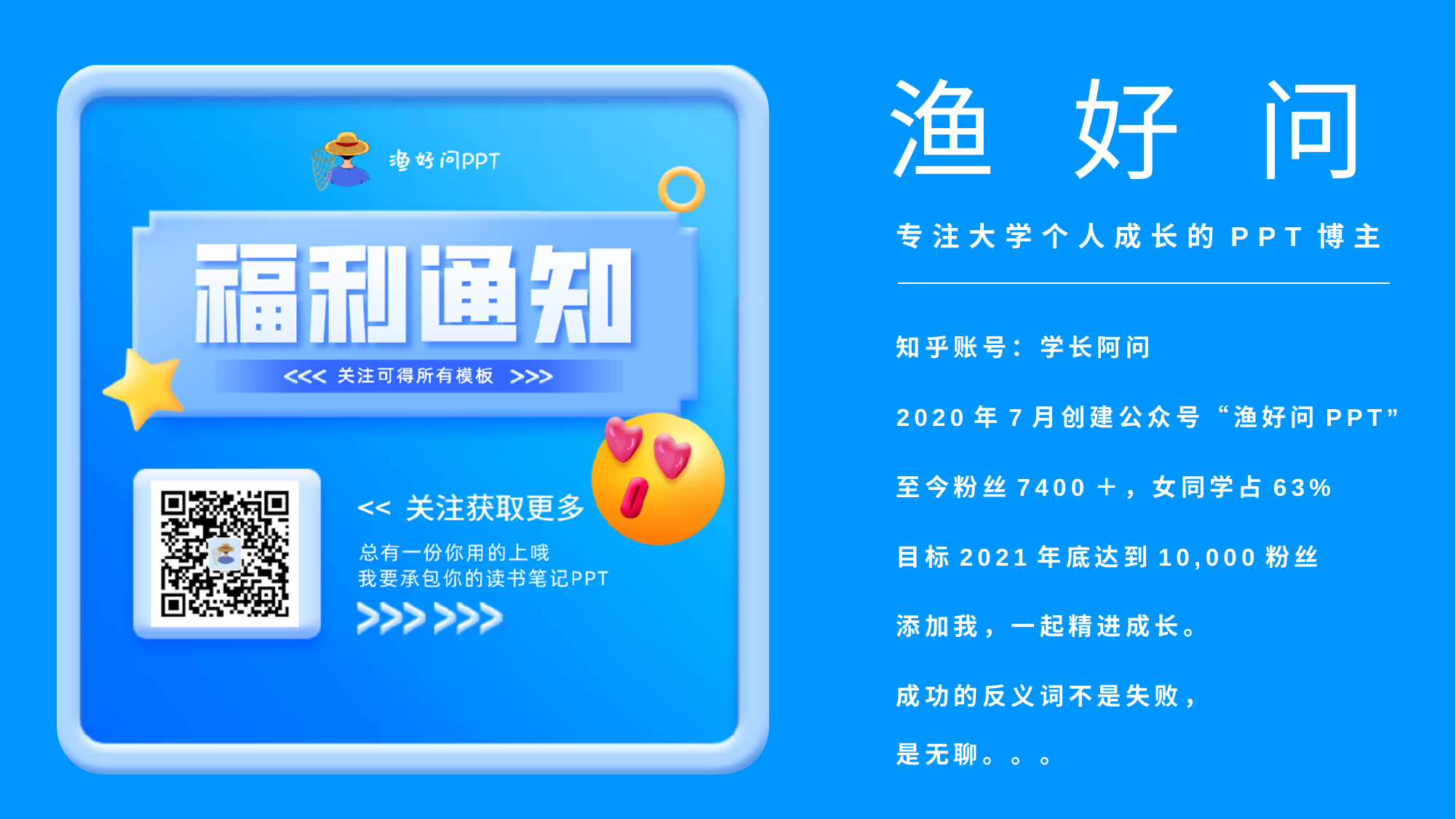

渔  好  问

专注大学个人成长的PPT博主
知乎账号：学长阿问
2020年7月创建公众号“渔好问PPT”
至今粉丝7400＋，女同学占63%
目标2021年底达到10,000粉丝
添加我，一起精进成长。
成功的反义词不是失败，

是无聊。。。